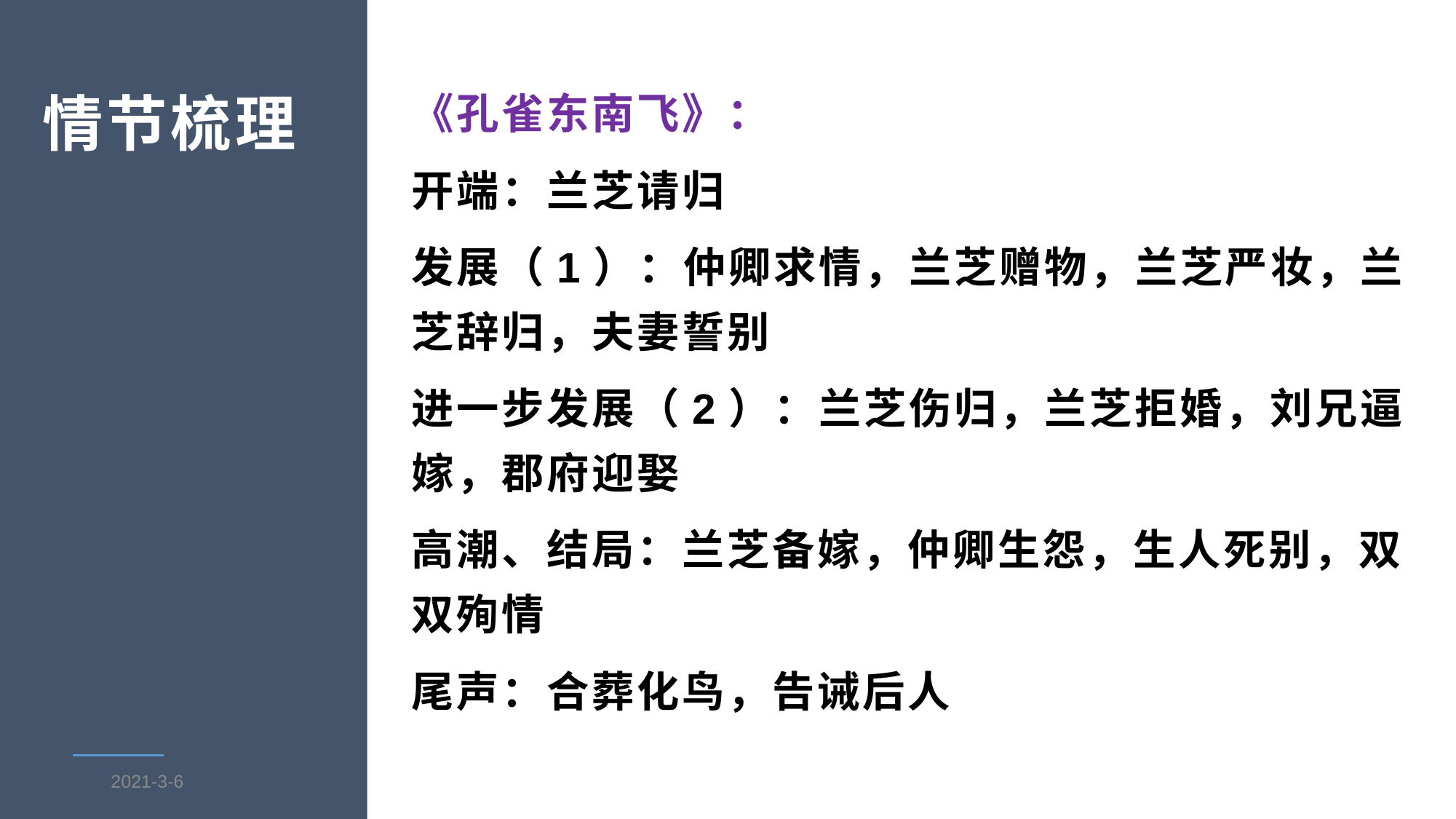

《孔雀东南飞》：
开端：兰芝请归
发展（1）：仲卿求情，兰芝赠物，兰芝严妆，兰芝辞归，夫妻誓别
进一步发展（2）：兰芝伤归，兰芝拒婚，刘兄逼嫁，郡府迎娶
高潮、结局：兰芝备嫁，仲卿生怨，生人死别，双双殉情
尾声：合葬化鸟，告诫后人
情节梳理
2021-3-6